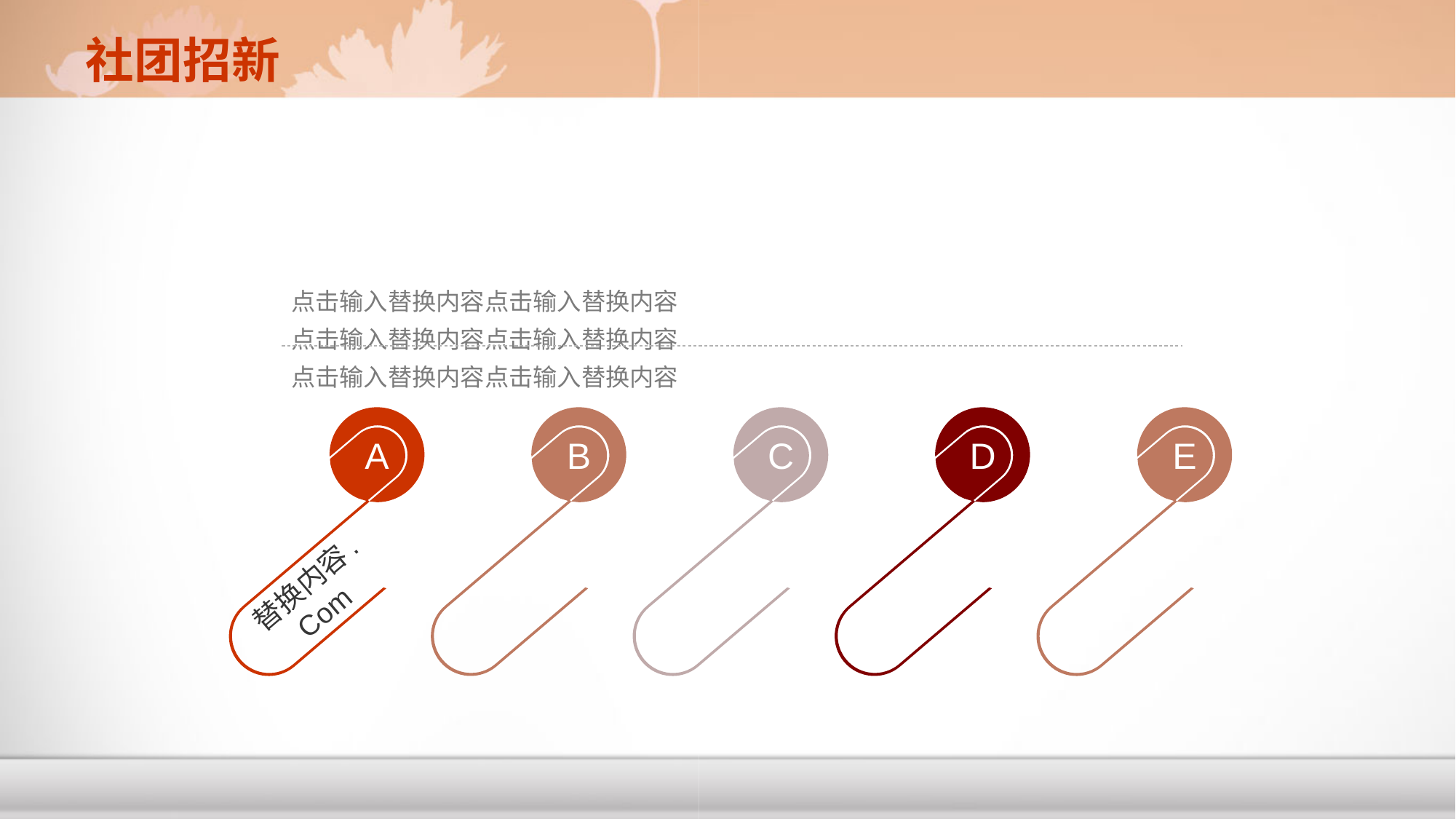

社团招新
点击输入替换内容点击输入替换内容
点击输入替换内容点击输入替换内容
点击输入替换内容点击输入替换内容

A
B
C
D
E
替换内容. Com